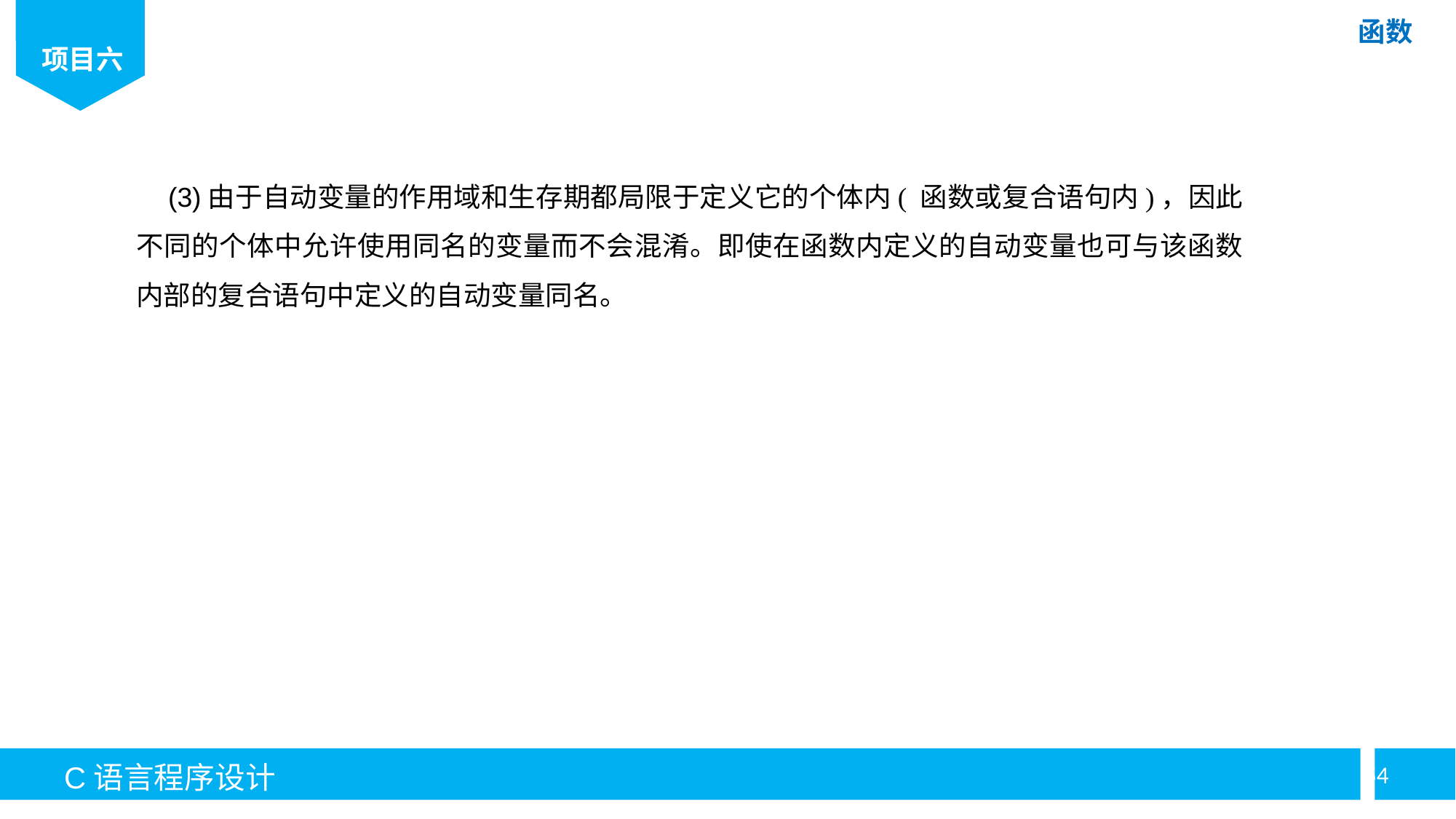

(3)由于自动变量的作用域和生存期都局限于定义它的个体内( 函数或复合语句内)，因此不同的个体中允许使用同名的变量而不会混淆。即使在函数内定义的自动变量也可与该函数内部的复合语句中定义的自动变量同名。